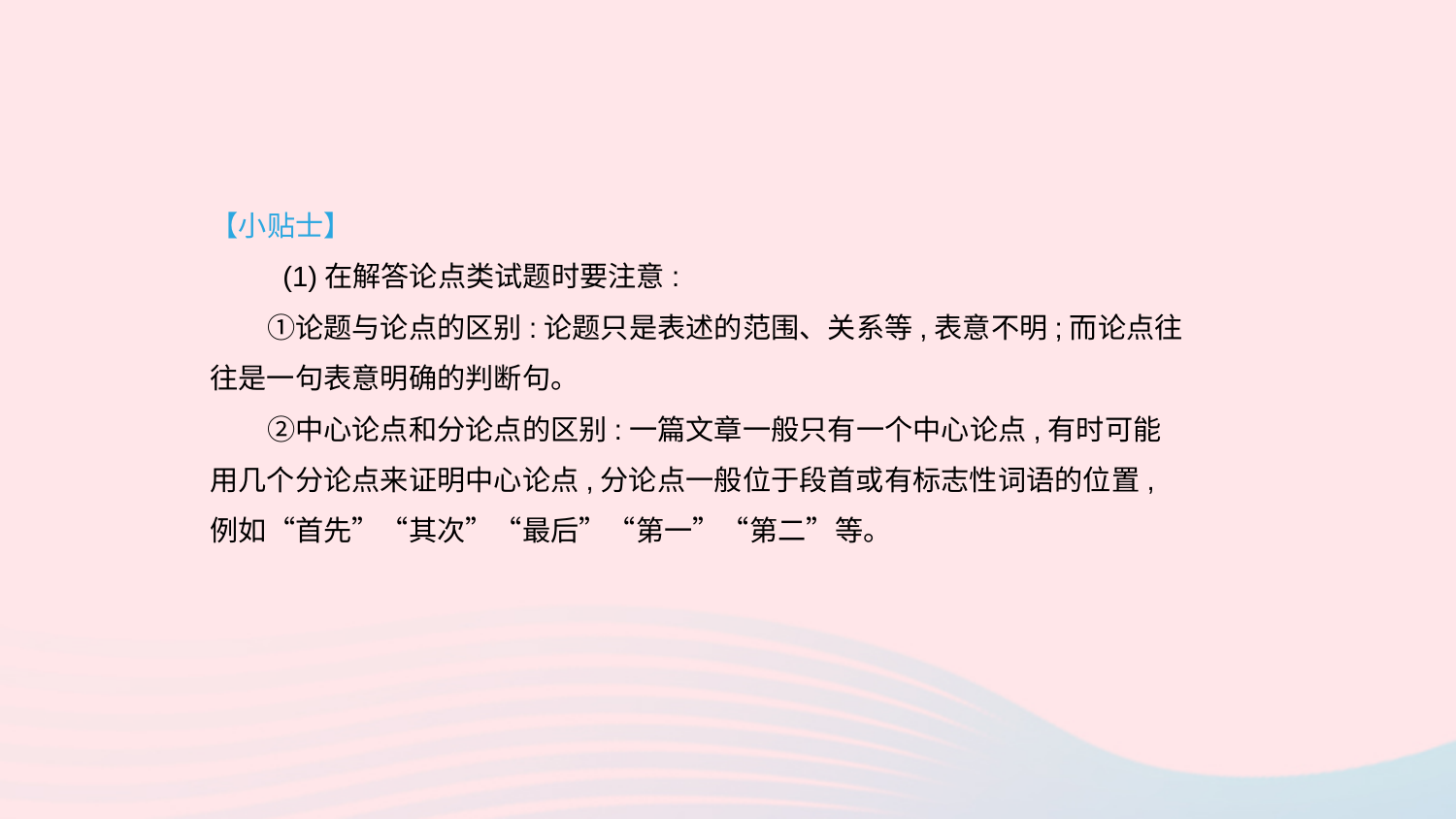

【小贴士】
(1)在解答论点类试题时要注意:
　　①论题与论点的区别:论题只是表述的范围、关系等,表意不明;而论点往往是一句表意明确的判断句。
　　②中心论点和分论点的区别:一篇文章一般只有一个中心论点,有时可能用几个分论点来证明中心论点,分论点一般位于段首或有标志性词语的位置,例如“首先”“其次”“最后”“第一”“第二”等。